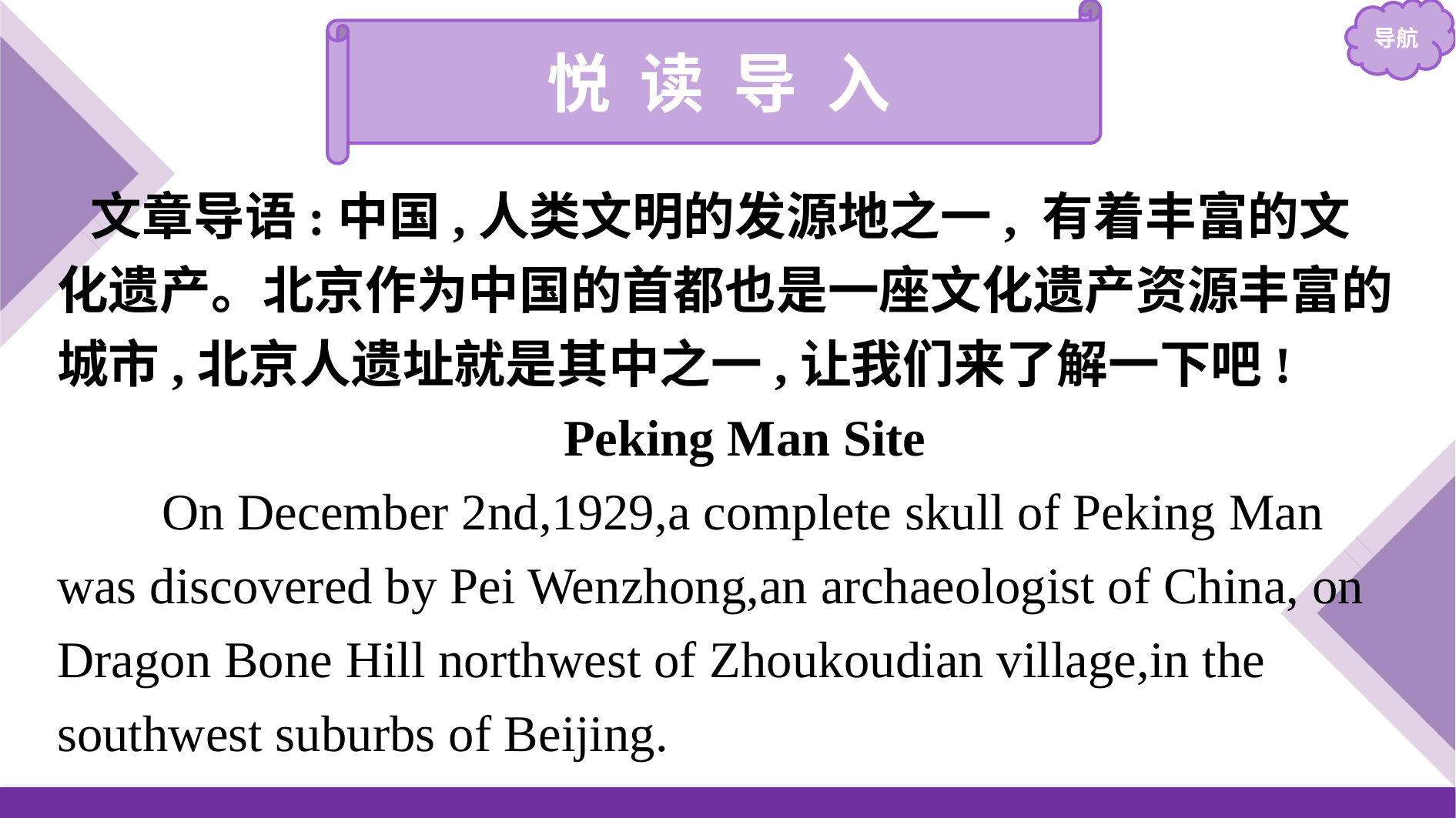

悦  读  导  入
文章导语:中国,人类文明的发源地之一, 有着丰富的文化遗产。北京作为中国的首都也是一座文化遗产资源丰富的城市,北京人遗址就是其中之一,让我们来了解一下吧!
Peking Man Site
On December 2nd,1929,a complete skull of Peking Man was discovered by Pei Wenzhong,an archaeologist of China, on Dragon Bone Hill northwest of Zhoukoudian village,in the southwest suburbs of Beijing.